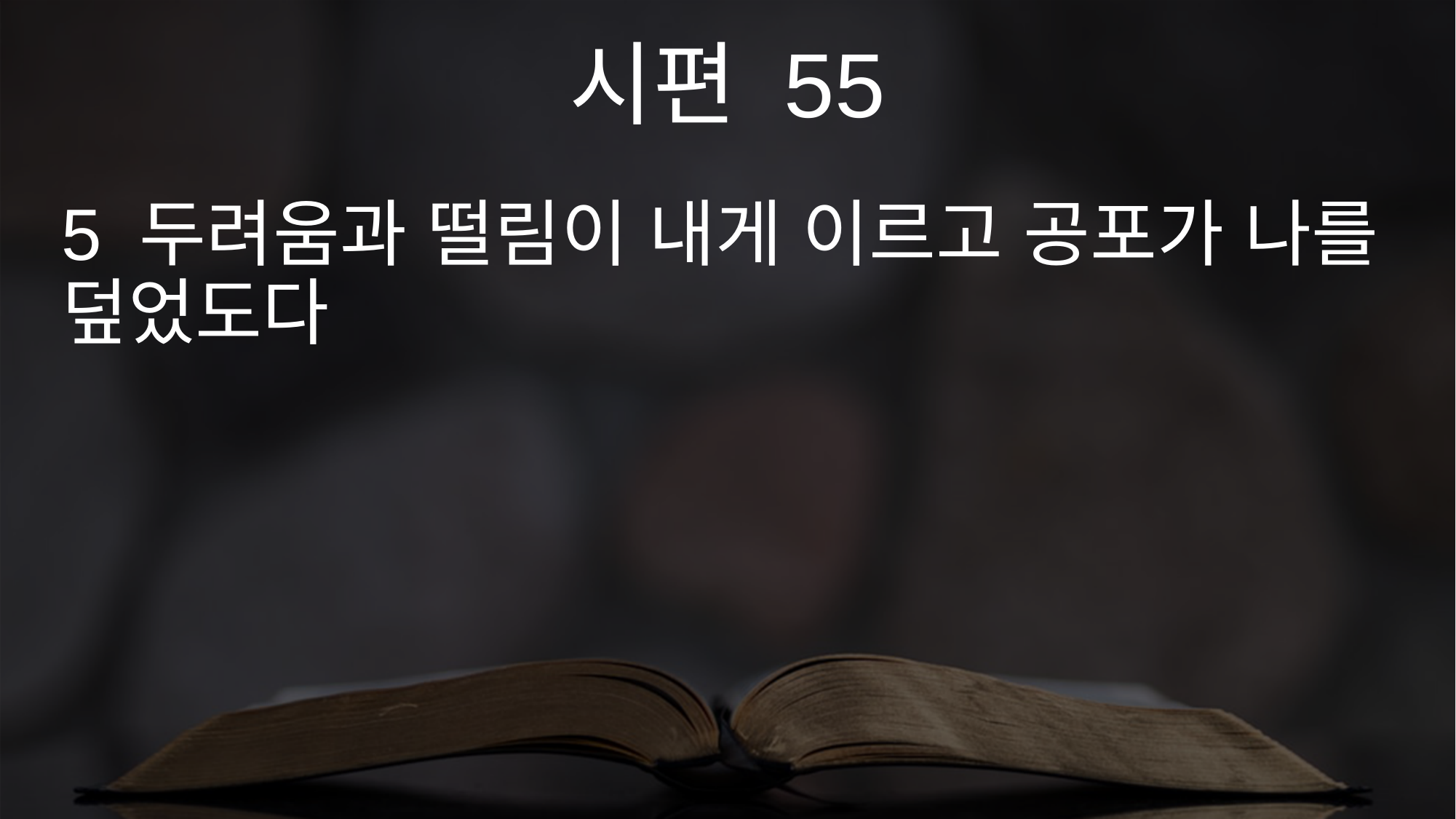

시편 55
5 두려움과 떨림이 내게 이르고 공포가 나를 덮었도다